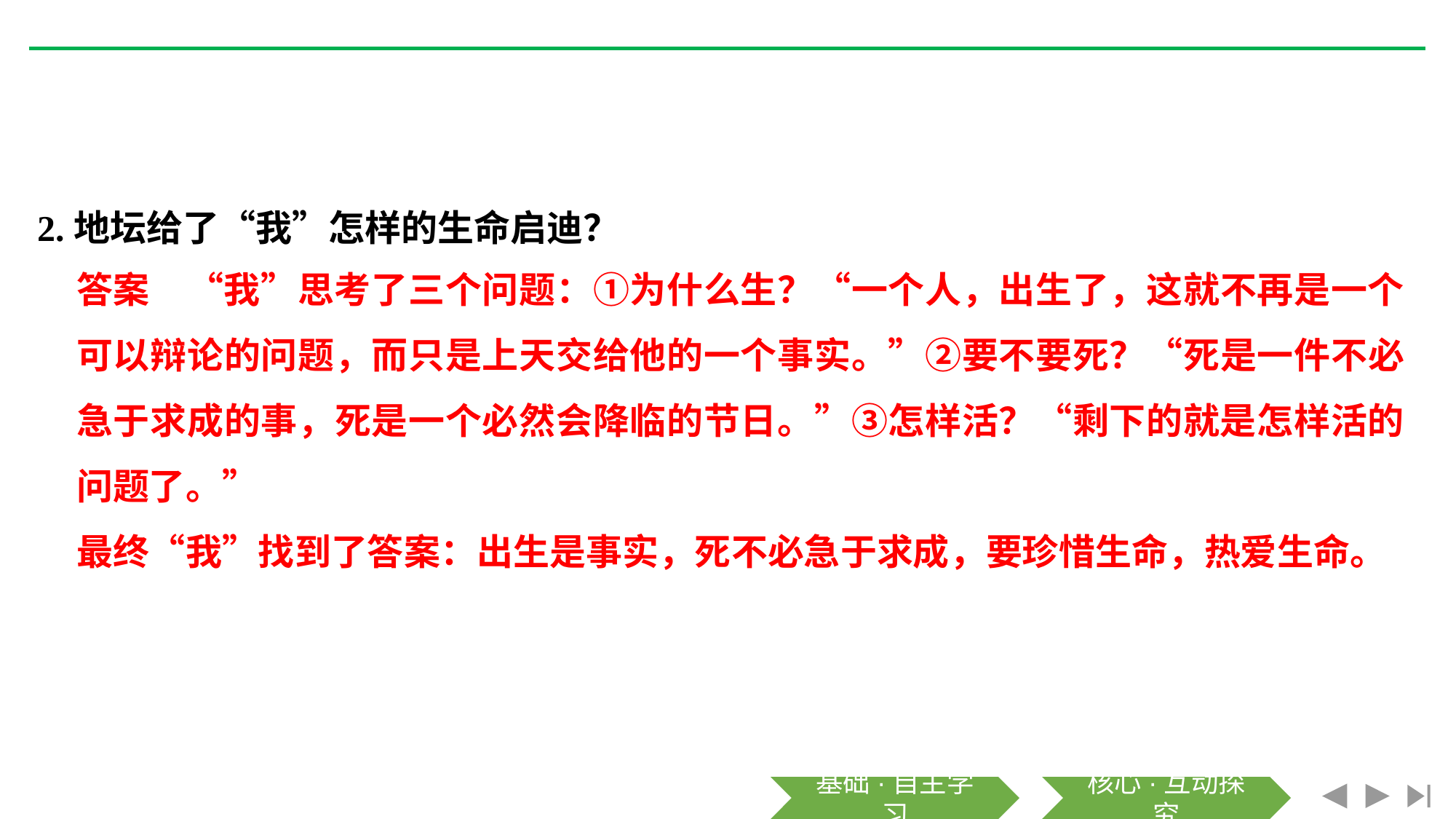

2.地坛给了“我”怎样的生命启迪？
答案　“我”思考了三个问题：①为什么生？“一个人，出生了，这就不再是一个可以辩论的问题，而只是上天交给他的一个事实。”②要不要死？“死是一件不必急于求成的事，死是一个必然会降临的节日。”③怎样活？“剩下的就是怎样活的问题了。”
最终“我”找到了答案：出生是事实，死不必急于求成，要珍惜生命，热爱生命。